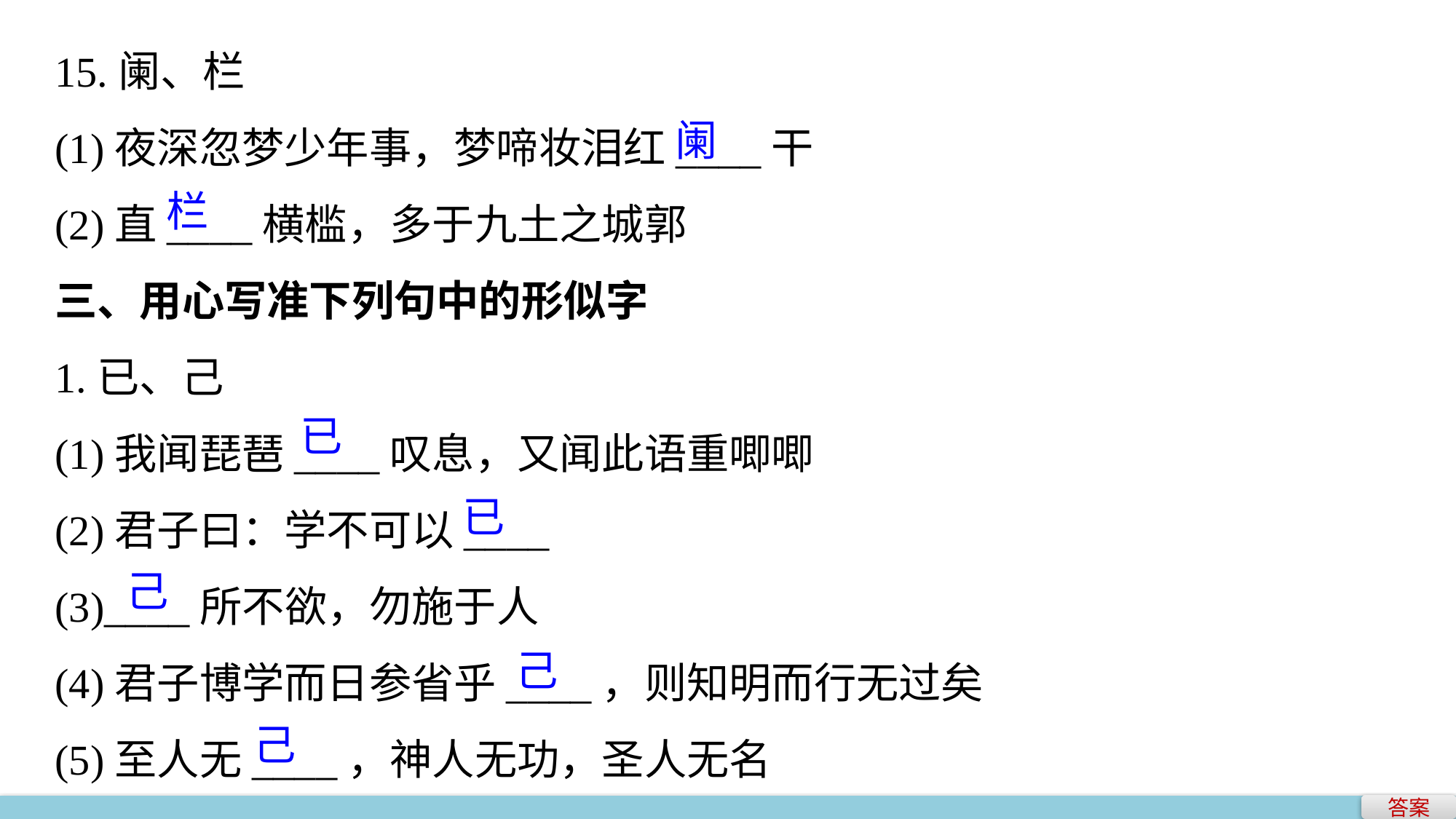

15.阑、栏
(1)夜深忽梦少年事，梦啼妆泪红____干
(2)直____横槛，多于九土之城郭
三、用心写准下列句中的形似字
1.已、己
(1)我闻琵琶____叹息，又闻此语重唧唧
(2)君子曰：学不可以____
(3)____所不欲，勿施于人
(4)君子博学而日参省乎____，则知明而行无过矣
(5)至人无____，神人无功，圣人无名
阑
栏
已
已
己
己
己
答案